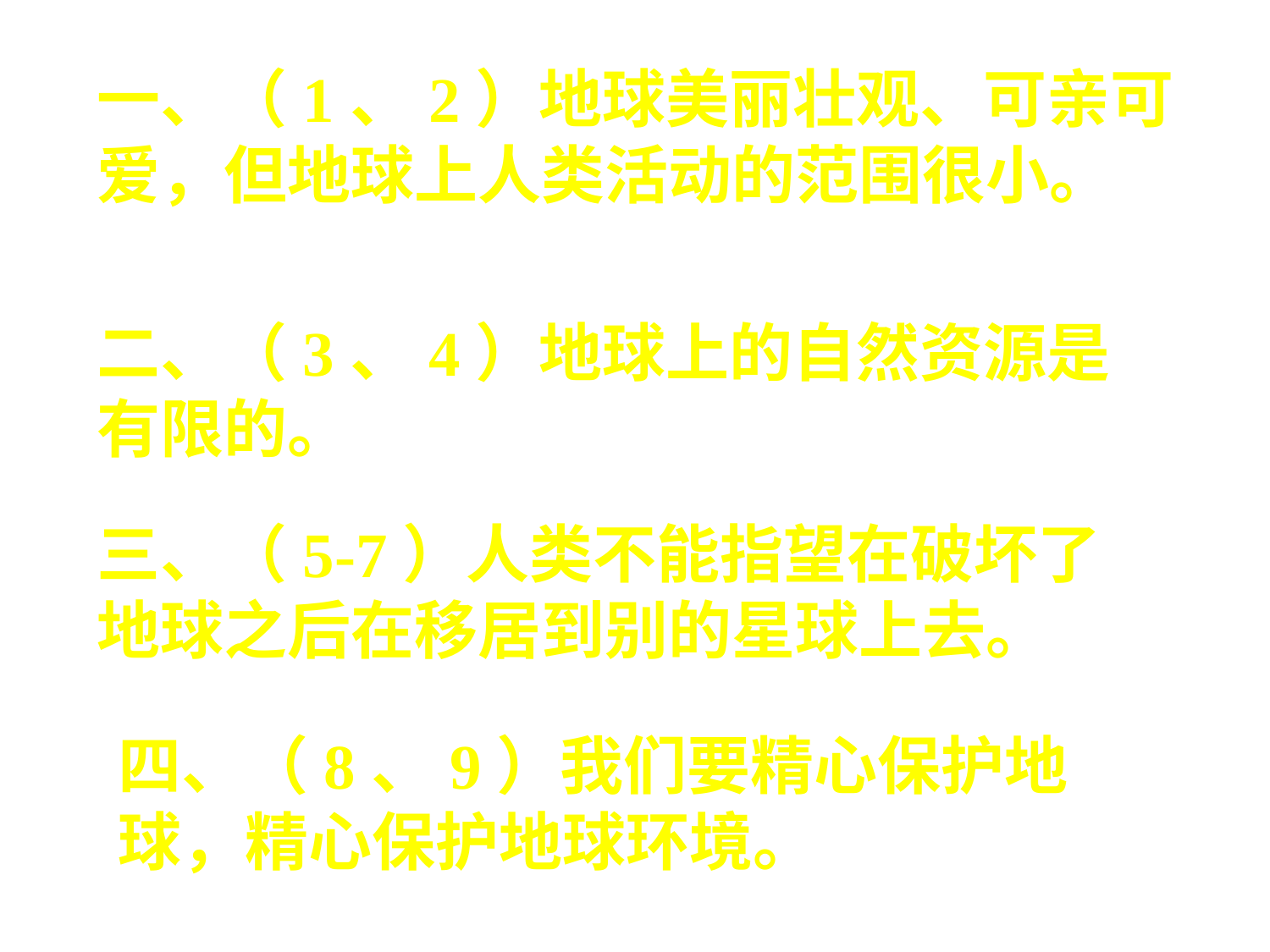

一、（1、2）地球美丽壮观、可亲可爱，但地球上人类活动的范围很小。
二、（3、4）地球上的自然资源是有限的。
三、（5-7）人类不能指望在破坏了地球之后在移居到别的星球上去。
四、（8、9）我们要精心保护地球，精心保护地球环境。